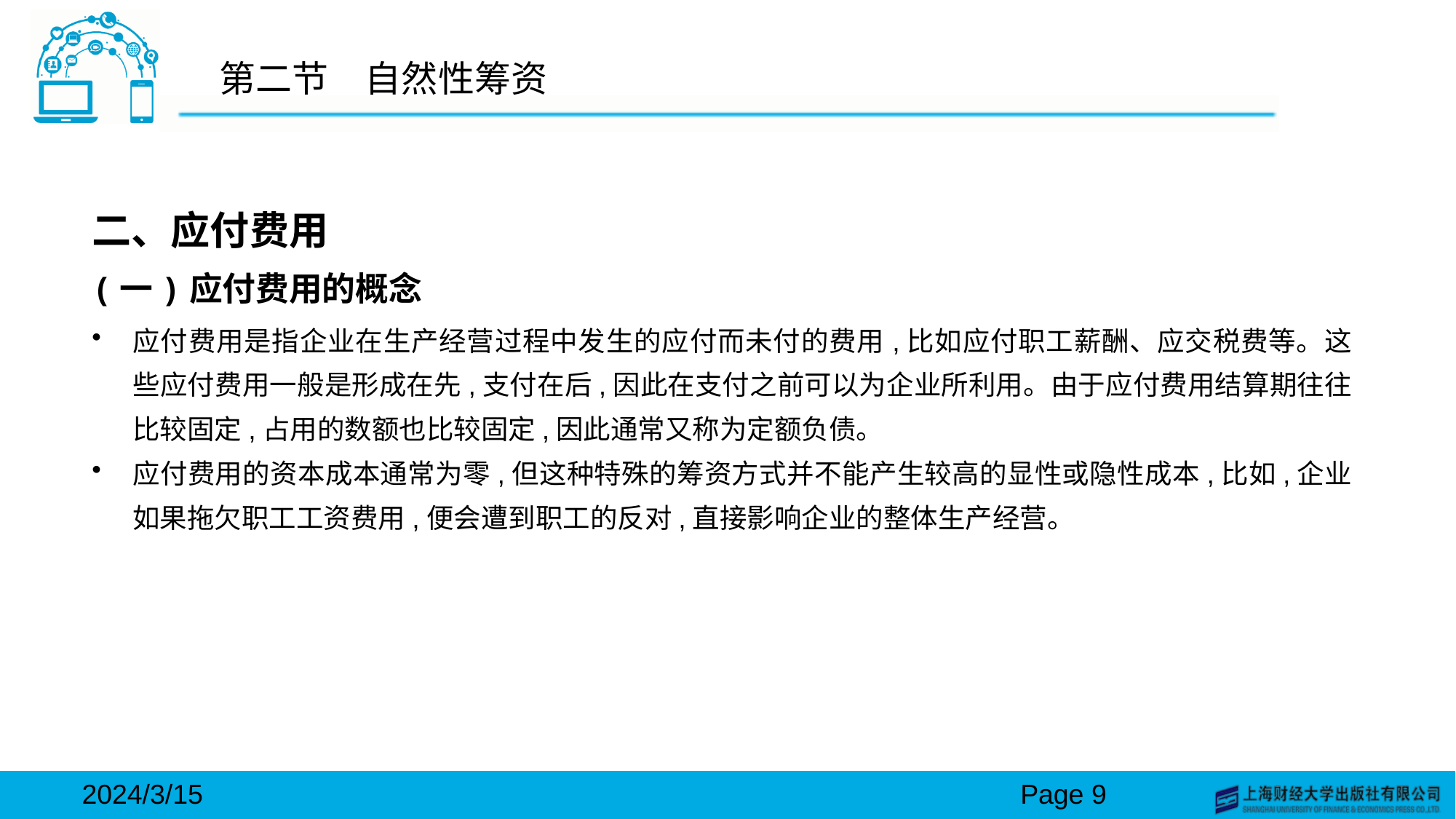

# 第二节　自然性筹资
二、应付费用
(一)应付费用的概念
应付费用是指企业在生产经营过程中发生的应付而未付的费用,比如应付职工薪酬、应交税费等。这些应付费用一般是形成在先,支付在后,因此在支付之前可以为企业所利用。由于应付费用结算期往往比较固定,占用的数额也比较固定,因此通常又称为定额负债。
应付费用的资本成本通常为零,但这种特殊的筹资方式并不能产生较高的显性或隐性成本,比如,企业如果拖欠职工工资费用,便会遭到职工的反对,直接影响企业的整体生产经营。

2024/3/15
Page 9